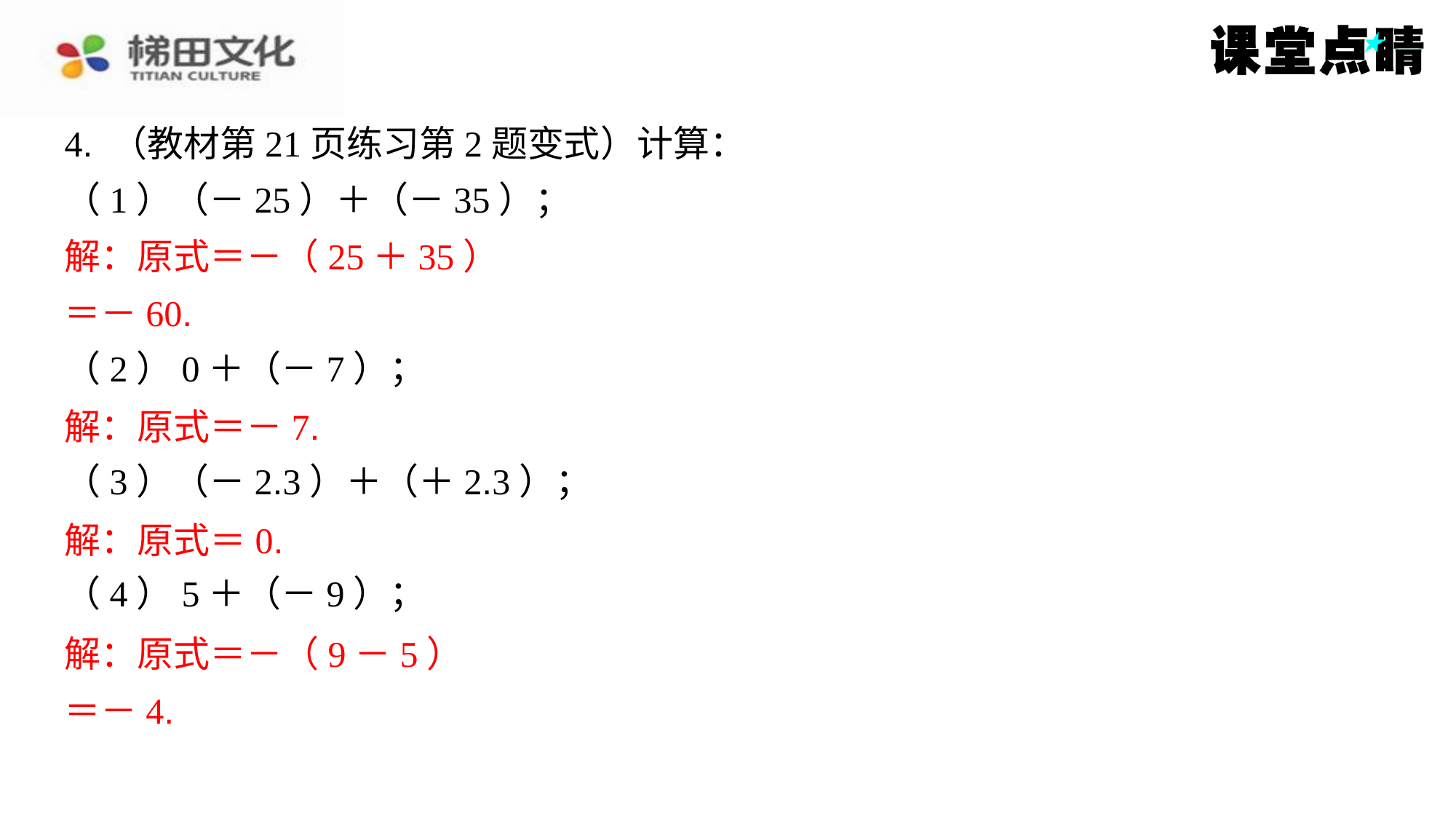

4. （教材第21页练习第2题变式）计算：
（1）（－25）＋（－35）；
解：原式＝－（25＋35）
＝－60.
（2）0＋（－7）；
解：原式＝－7.
（3）（－2.3）＋（＋2.3）；
解：原式＝0.
（4）5＋（－9）；
解：原式＝－（9－5）
＝－4.
解：原式＝－（25＋35）
＝－60.
解：原式＝－7.
解：原式＝0.
解：原式＝－（9－5）
＝－4.